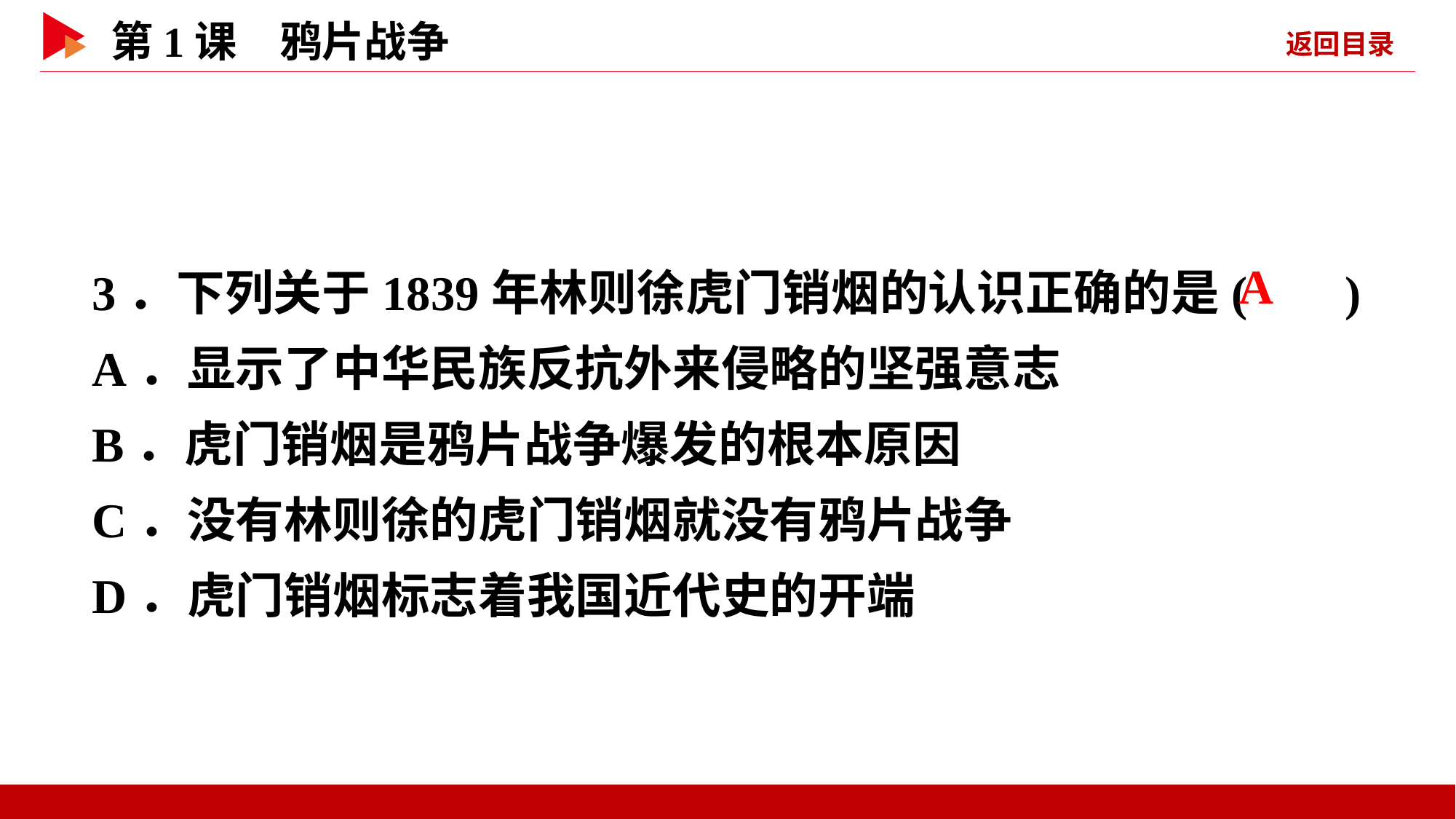

3．下列关于1839年林则徐虎门销烟的认识正确的是(        )
A．显示了中华民族反抗外来侵略的坚强意志
B．虎门销烟是鸦片战争爆发的根本原因
C．没有林则徐的虎门销烟就没有鸦片战争
D．虎门销烟标志着我国近代史的开端
   A